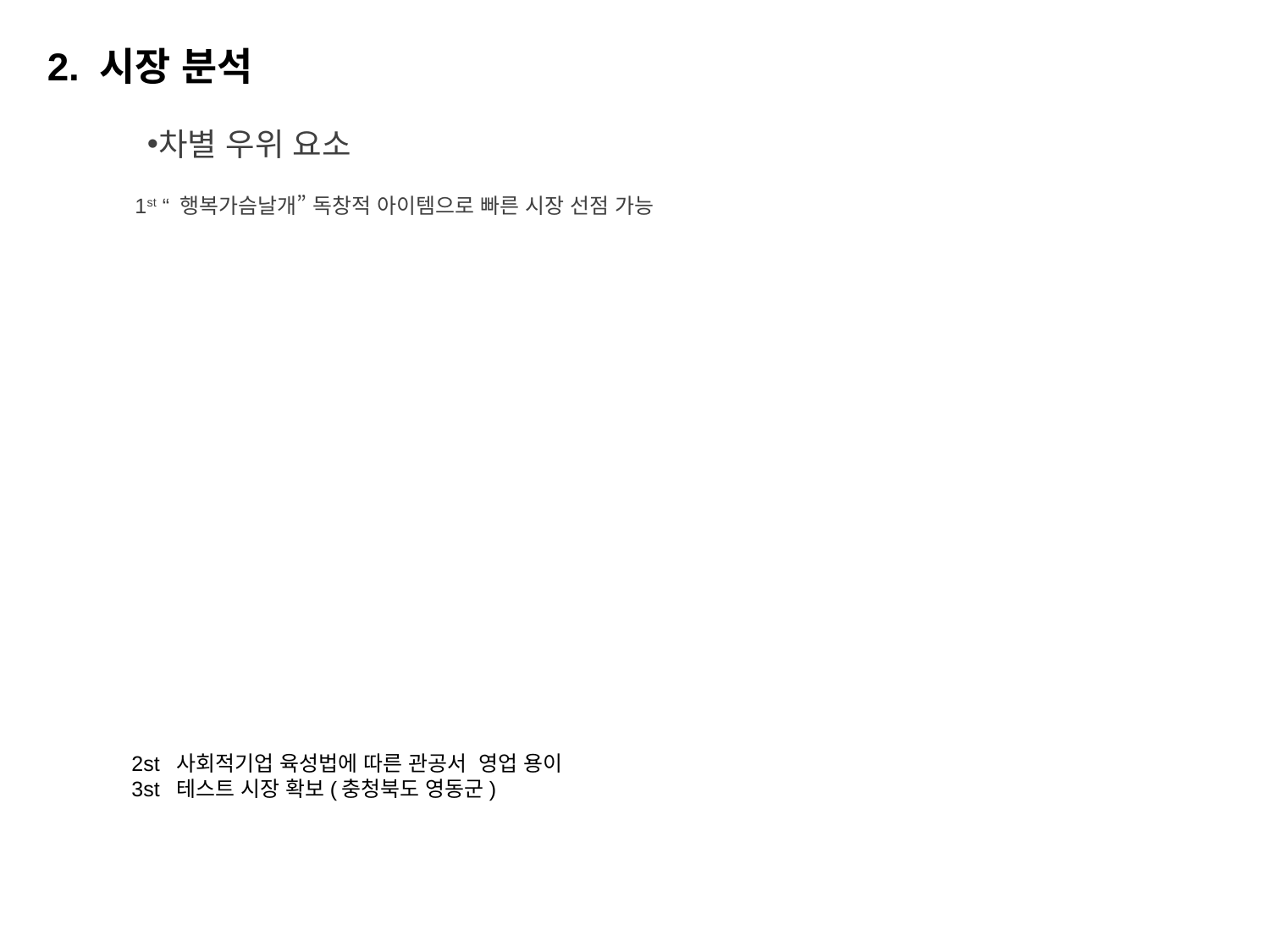

2. 시장 분석
차별 우위 요소
  1st “ 행복가슴날개” 독창적 아이템으로 빠른 시장 선점 가능

2st  사회적기업 육성법에 따른 관공서  영업 용이
3st  테스트 시장 확보(충청북도 영동군)